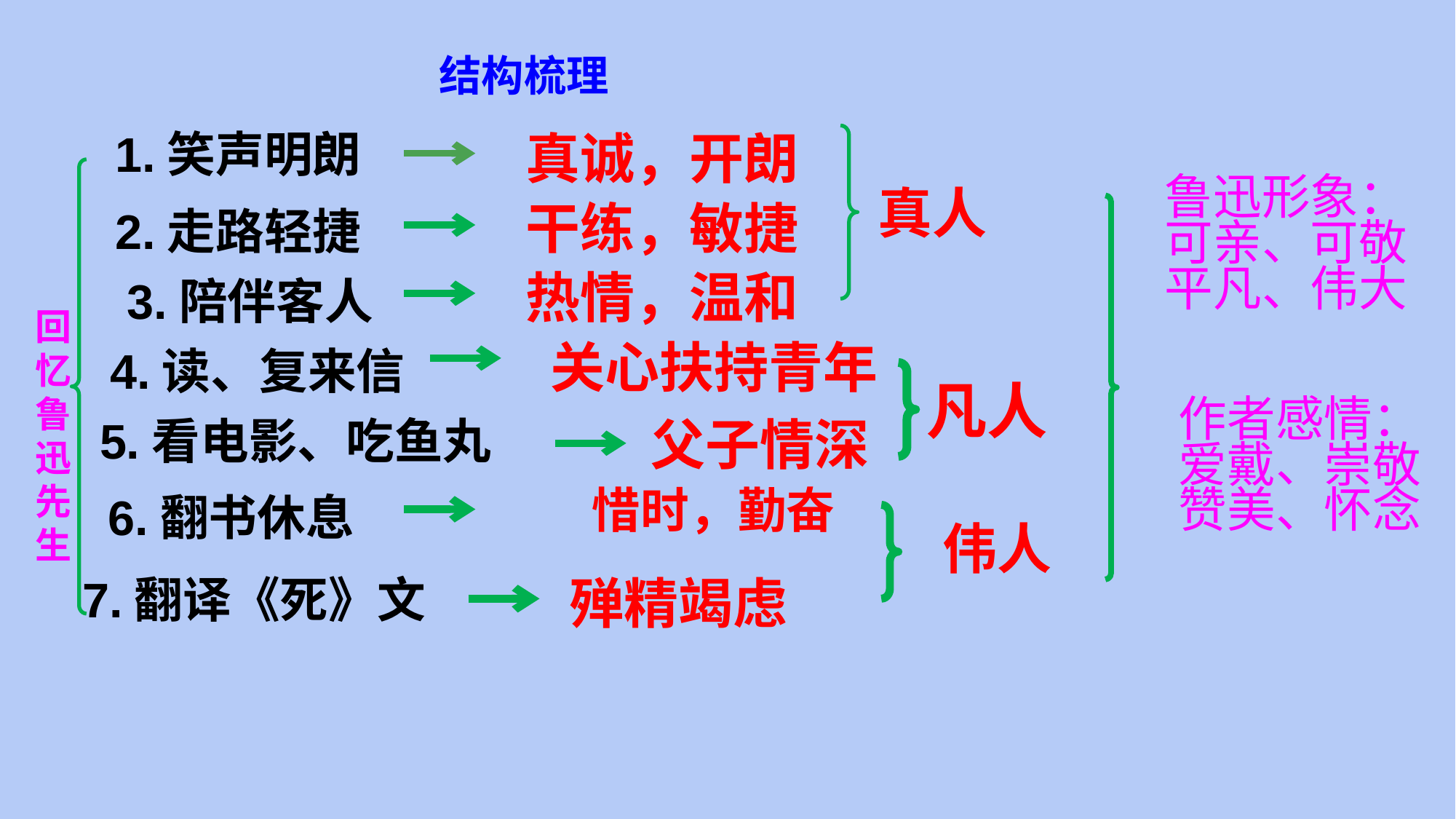

结构梳理
真诚，开朗
1.笑声明朗

真人
鲁迅形象：
可亲、可敬
平凡、伟大
干练，敏捷

2.走路轻捷
热情，温和
3.陪伴客人
回忆鲁迅先生
关心扶持青年
4.读、复来信

凡人
作者感情：
爱戴、崇敬
赞美、怀念
5.看电影、吃鱼丸
父子情深
惜时，勤奋
6.翻书休息

伟人
7.翻译《死》文
殚精竭虑